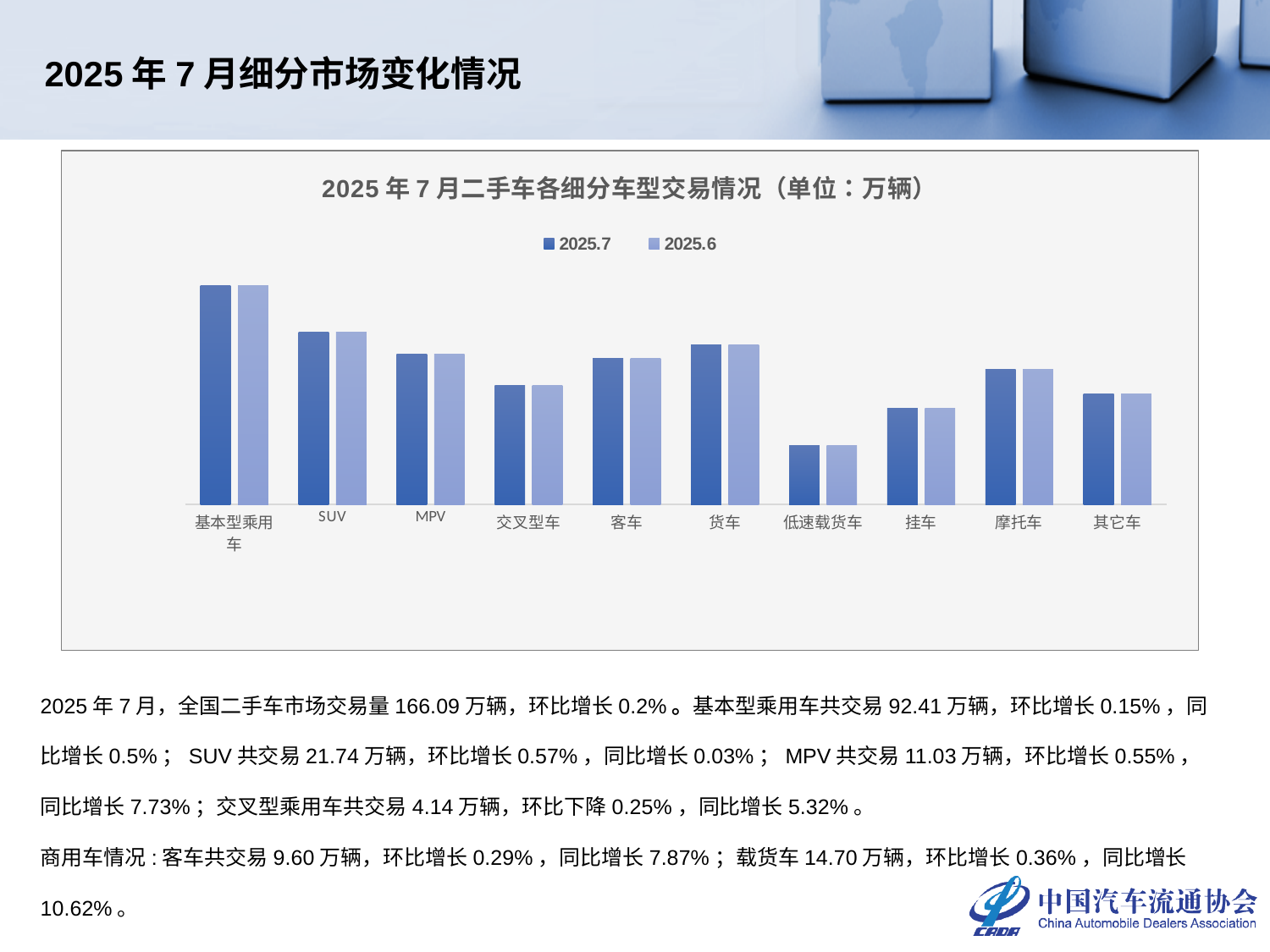

2025年7月细分市场变化情况

### Chart: 2025年7月二手车各细分车型交易情况（单位：万辆）

| Category | 2025.7 | 2025.6 |
|---|---|---|
| 基本型乘用车 | 92.4082 | 92.2661 |
| SUV | 21.7401 | 21.617 |
| MPV | 11.0319 | 10.9718 |
| 交叉型车 | 4.1389 | 4.1494 |
| 客车 | 9.5985 | 9.5711 |
| 货车 | 14.7029 | 14.6502 |
| 低速载货车 | 0.6277 | 0.6237 |
| 挂车 | 2.0051 | 1.9984 |
| 摩托车 | 6.7109 | 6.7285 |
| 其它车 | 3.1234 | 3.1785 |
2025年7月，全国二手车市场交易量166.09万辆，环比增长0.2%。基本型乘用车共交易92.41万辆，环比增长0.15%，同比增长0.5%；SUV共交易21.74万辆，环比增长0.57%，同比增长0.03%；MPV共交易11.03万辆，环比增长0.55%，同比增长7.73%；交叉型乘用车共交易4.14万辆，环比下降0.25%，同比增长5.32%。
商用车情况:客车共交易9.60万辆，环比增长0.29%，同比增长7.87%；载货车14.70万辆，环比增长0.36%，同比增长10.62%。